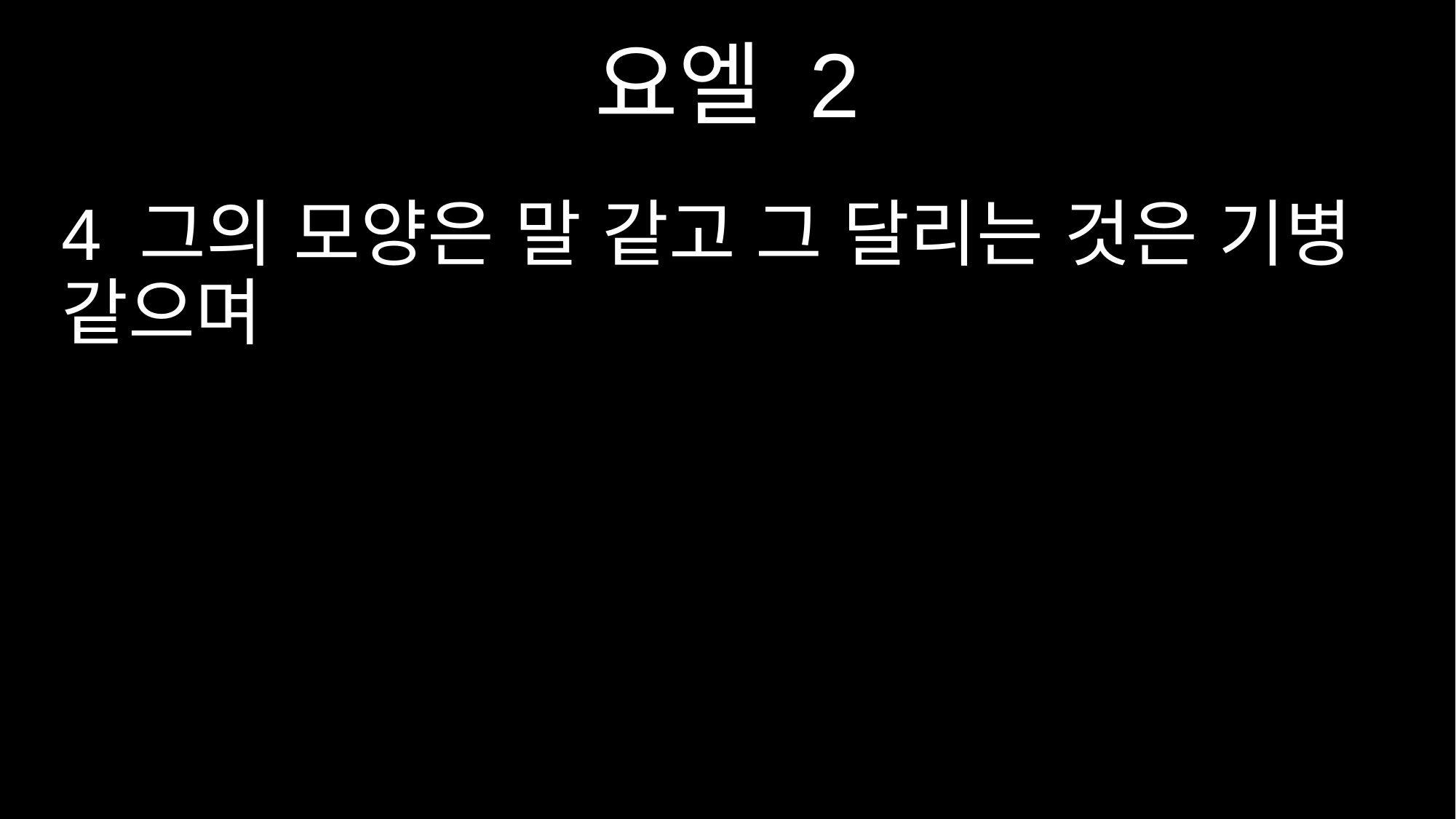

요엘 2
4 그의 모양은 말 같고 그 달리는 것은 기병 같으며